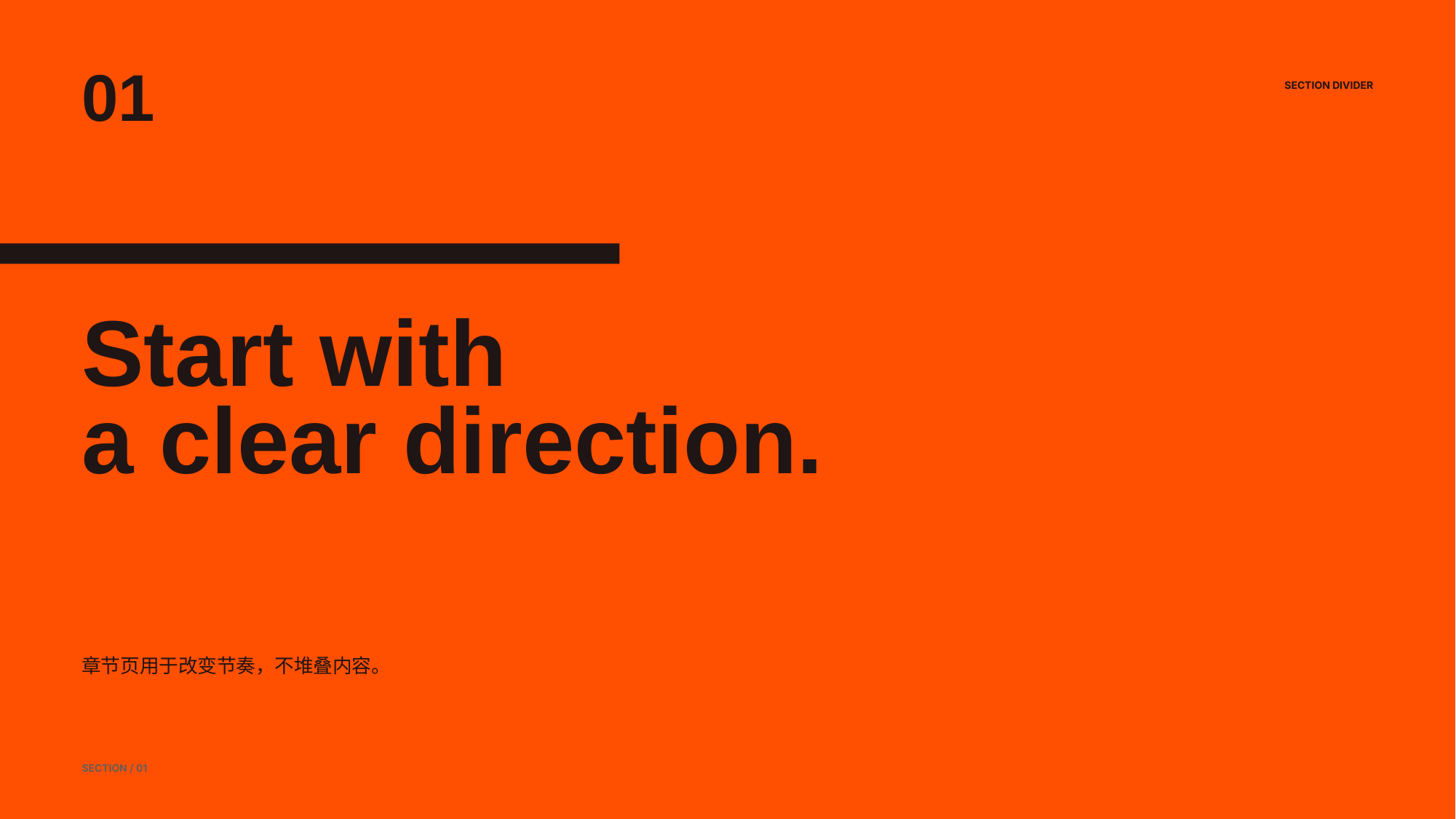

01
SECTION DIVIDER

Start with
a clear direction.
章节页用于改变节奏，不堆叠内容。
SECTION / 01
03